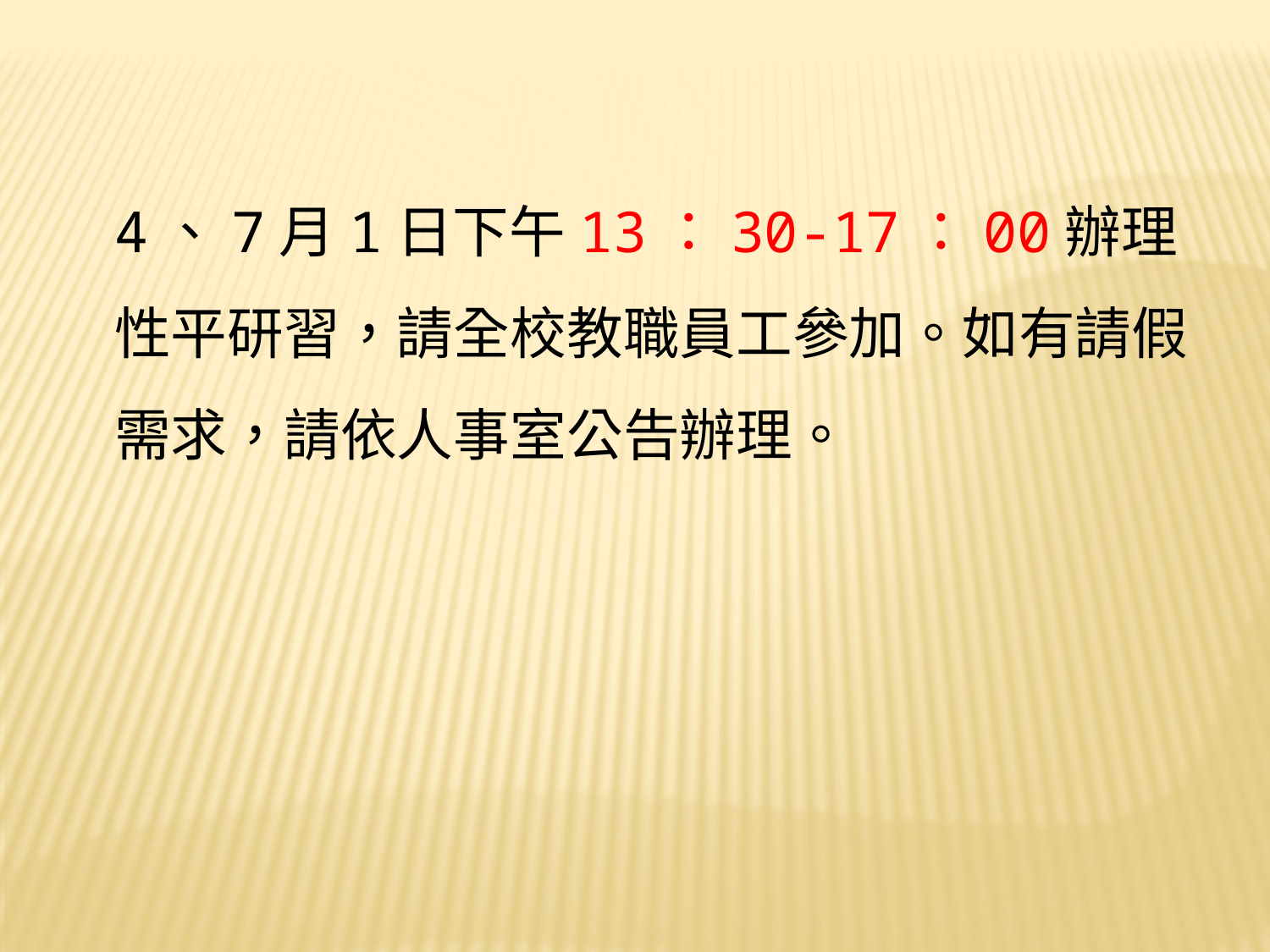

4、7月1日下午13：30-17：00辦理性平研習，請全校教職員工參加。如有請假需求，請依人事室公告辦理。